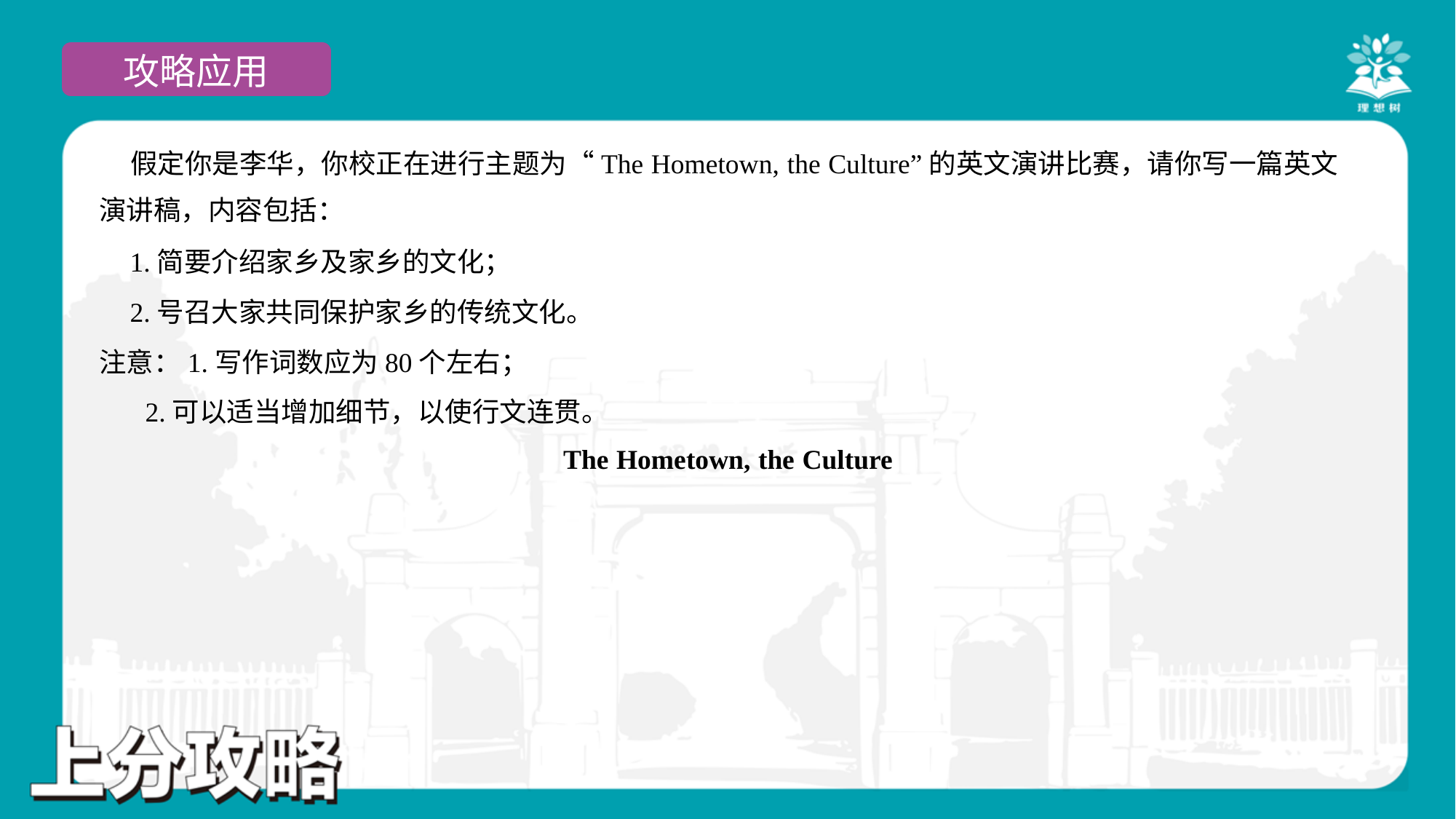

假定你是李华，你校正在进行主题为“The Hometown, the Culture”的英文演讲比赛，请你写一篇英文
演讲稿，内容包括：
    1.简要介绍家乡及家乡的文化；
    2.号召大家共同保护家乡的传统文化。
注意：1.写作词数应为80个左右；
      2.可以适当增加细节，以使行文连贯。
The Hometown, the Culture